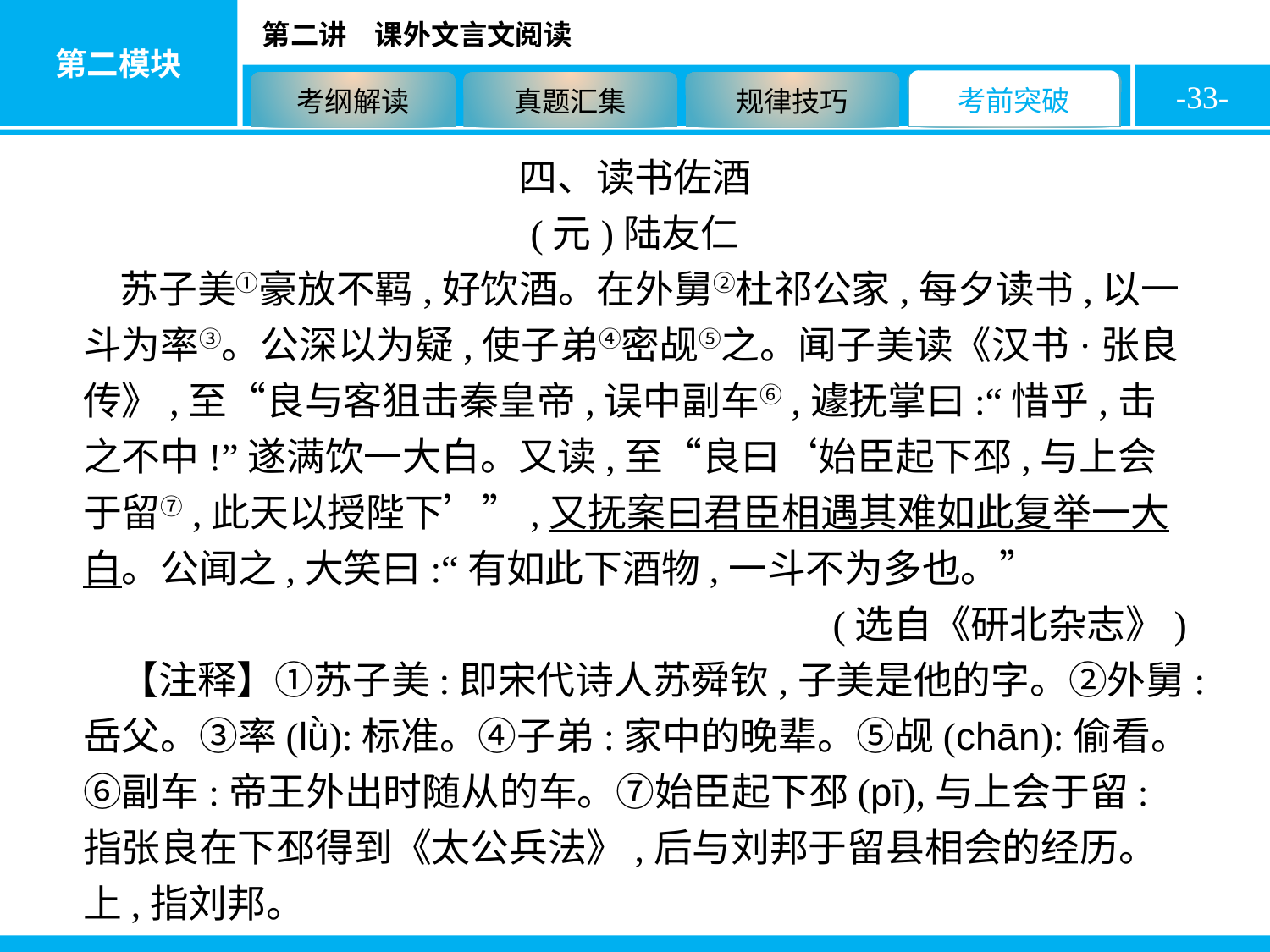

-33-
四、读书佐酒
(元)陆友仁
苏子美①豪放不羁,好饮酒。在外舅②杜祁公家,每夕读书,以一斗为率③。公深以为疑,使子弟④密觇⑤之。闻子美读《汉书·张良传》,至“良与客狙击秦皇帝,误中副车⑥,遽抚掌曰:“惜乎,击之不中!”遂满饮一大白。又读,至“良曰‘始臣起下邳,与上会于留⑦,此天以授陛下’”,又抚案曰君臣相遇其难如此复举一大白。公闻之,大笑曰:“有如此下酒物,一斗不为多也。”
(选自《研北杂志》)
【注释】①苏子美:即宋代诗人苏舜钦,子美是他的字。②外舅:岳父。③率(lǜ):标准。④子弟:家中的晚辈。⑤觇(chān):偷看。⑥副车:帝王外出时随从的车。⑦始臣起下邳(pī),与上会于留:指张良在下邳得到《太公兵法》,后与刘邦于留县相会的经历。上,指刘邦。